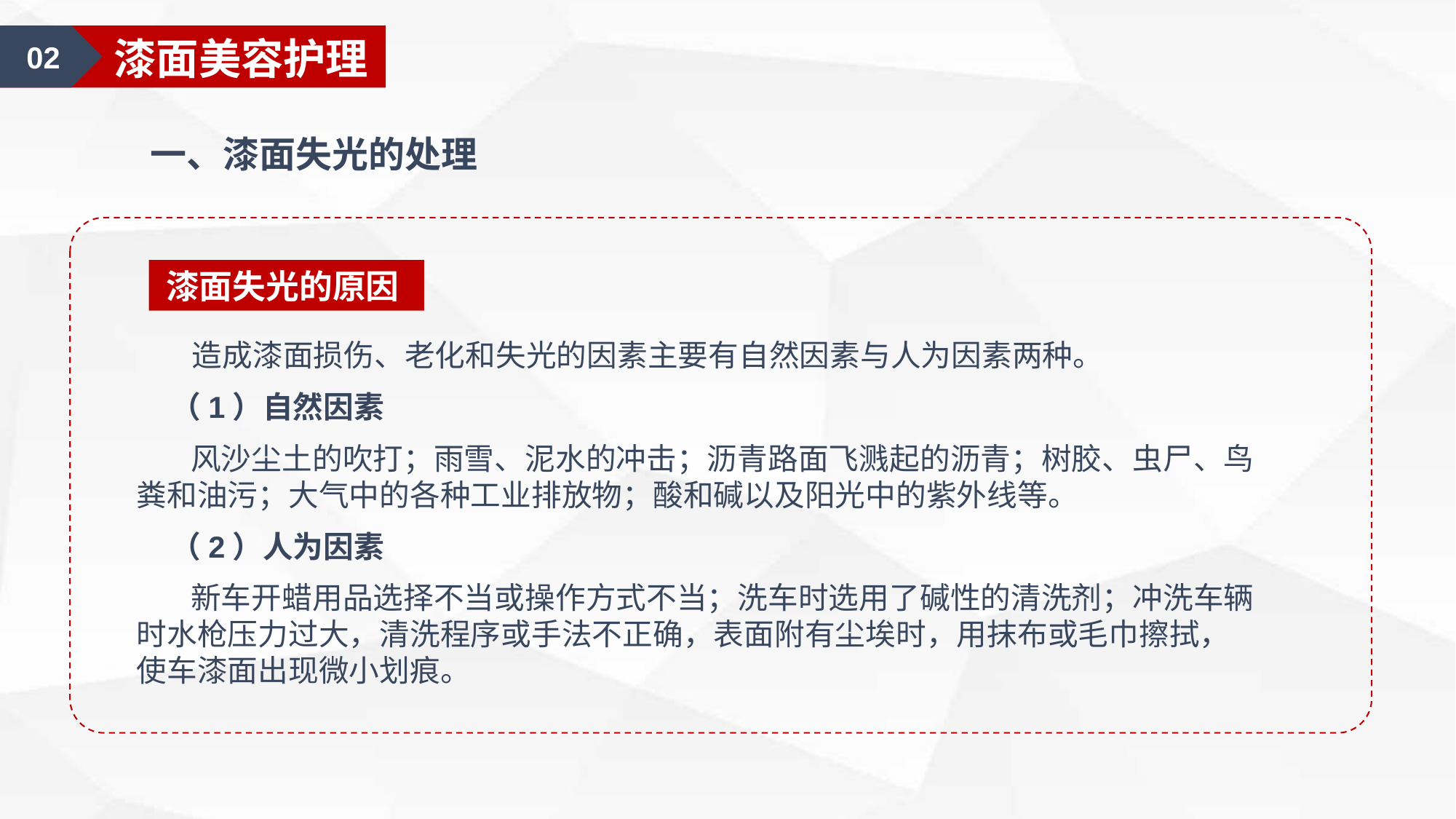

02
漆面美容护理
一、漆面失光的处理

漆面失光的原因
       造成漆面损伤、老化和失光的因素主要有自然因素与人为因素两种。
    （1）自然因素
       风沙尘土的吹打；雨雪、泥水的冲击；沥青路面飞溅起的沥青；树胶、虫尸、鸟粪和油污；大气中的各种工业排放物；酸和碱以及阳光中的紫外线等。
    （2）人为因素
       新车开蜡用品选择不当或操作方式不当；洗车时选用了碱性的清洗剂；冲洗车辆时水枪压力过大，清洗程序或手法不正确，表面附有尘埃时，用抹布或毛巾擦拭，使车漆面出现微小划痕。